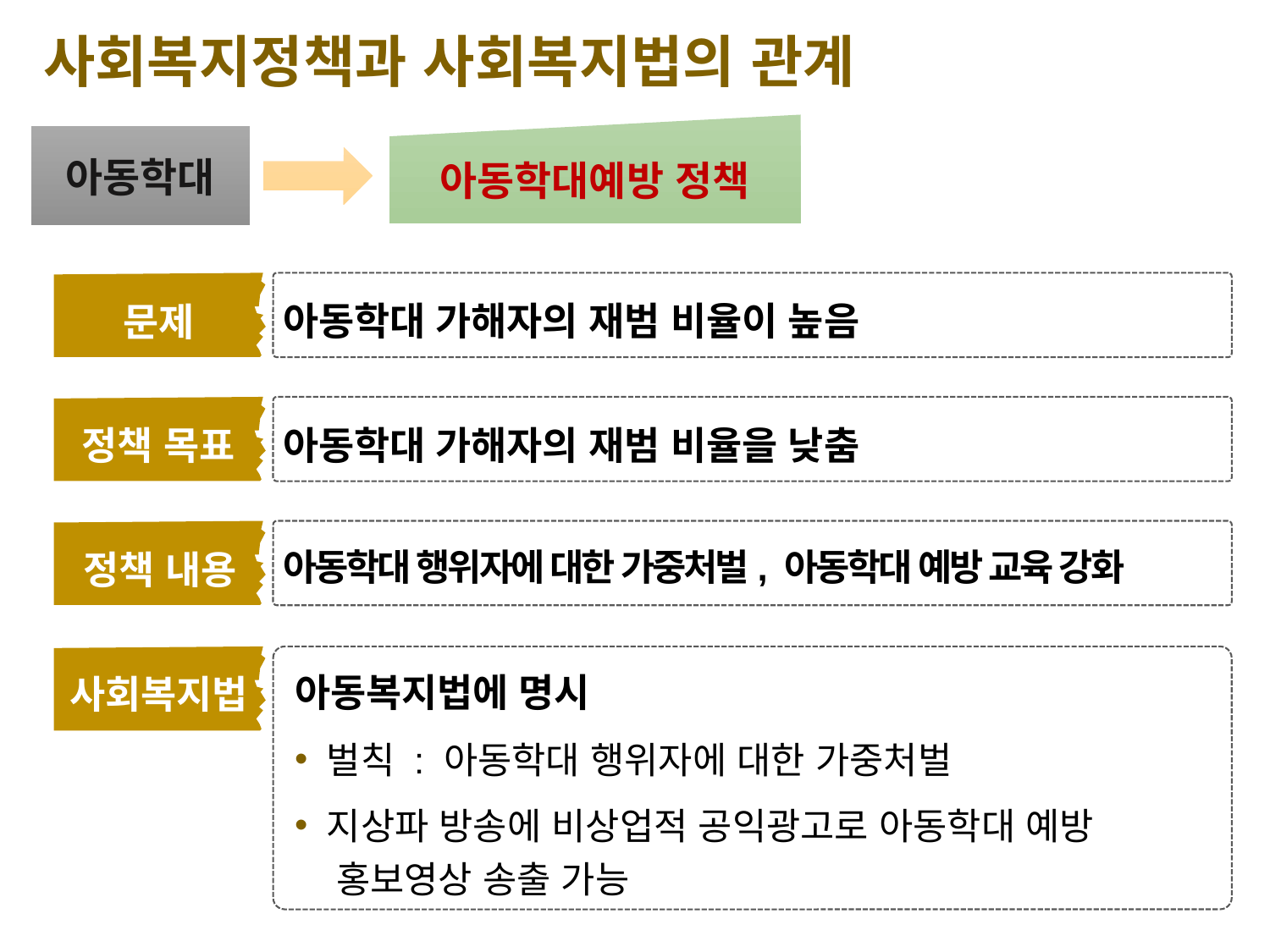

사회복지정책과 사회복지법의 관계
아동학대예방 정책
아동학대

아동학대 가해자의 재범 비율이 높음
문제

정책 목표
아동학대 가해자의 재범 비율을 낮춤

아동학대 행위자에 대한 가중처벌, 아동학대 예방 교육 강화
정책 내용

아동복지법에 명시

 벌칙 : 아동학대 행위자에 대한 가중처벌

 지상파 방송에 비상업적 공익광고로 아동학대 예방
  홍보영상 송출 가능
사회복지법